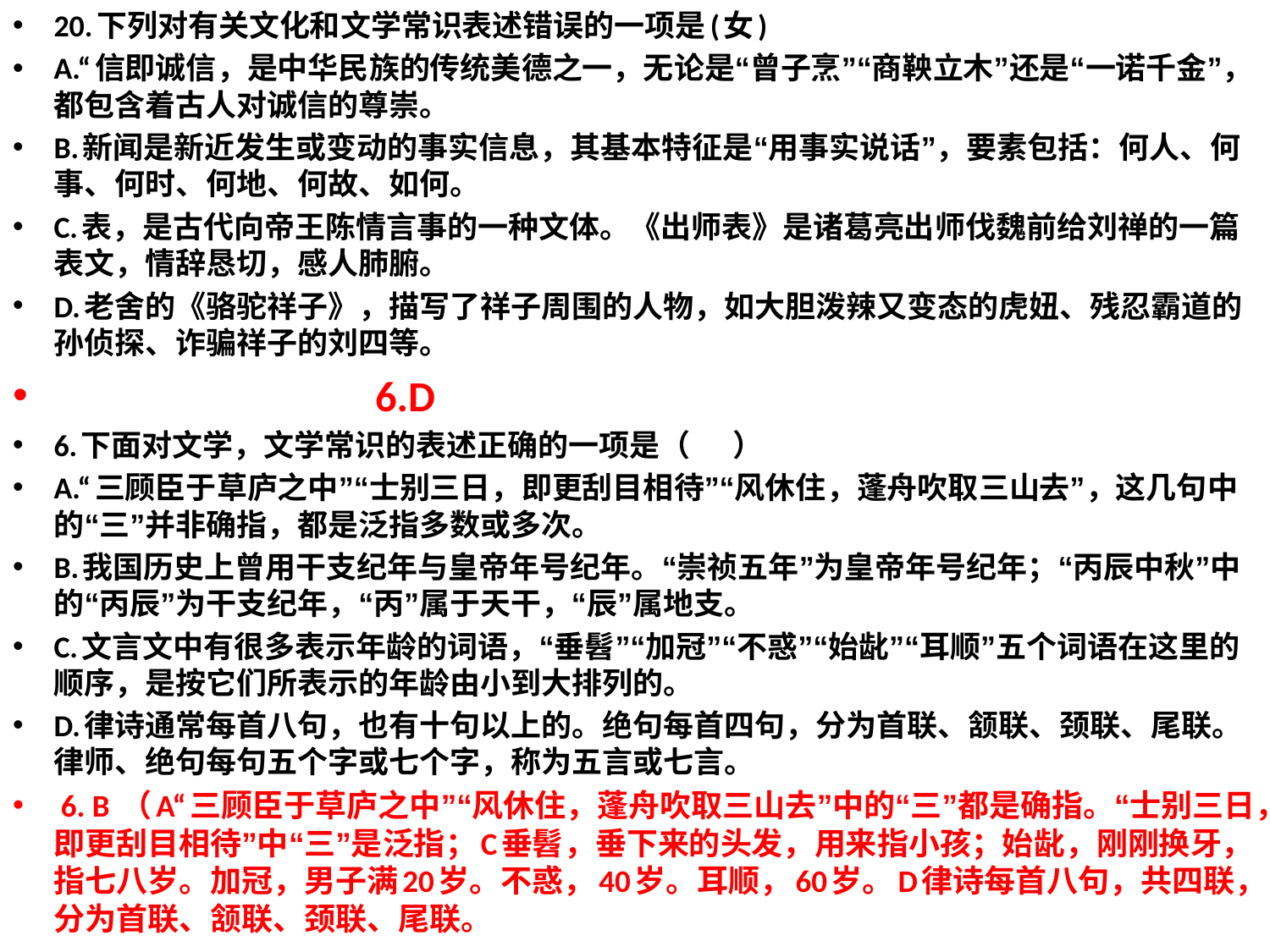

20.下列对有关文化和文学常识表述错误的一项是(女)
A.“信即诚信，是中华民族的传统美德之一，无论是“曾子烹”“商鞅立木”还是“一诺千金”，都包含着古人对诚信的尊崇。
B.新闻是新近发生或变动的事实信息，其基本特征是“用事实说话”，要素包括：何人、何事、何时、何地、何故、如何。
C.表，是古代向帝王陈情言事的一种文体。《出师表》是诸葛亮出师伐魏前给刘禅的一篇表文，情辞恳切，感人肺腑。
D.老舍的《骆驼祥子》，描写了祥子周围的人物，如大胆泼辣又变态的虎妞、残忍霸道的孙侦探、诈骗祥子的刘四等。
                                 6.D
6.下面对文学，文学常识的表述正确的一项是（     ）
A.“三顾臣于草庐之中”“士别三日，即更刮目相待”“风休住，蓬舟吹取三山去”，这几句中的“三”并非确指，都是泛指多数或多次。
B.我国历史上曾用干支纪年与皇帝年号纪年。“崇祯五年”为皇帝年号纪年；“丙辰中秋”中的“丙辰”为干支纪年，“丙”属于天干，“辰”属地支。
C.文言文中有很多表示年龄的词语，“垂髫”“加冠”“不惑”“始龀”“耳顺”五个词语在这里的顺序，是按它们所表示的年龄由小到大排列的。
D.律诗通常每首八句，也有十句以上的。绝句每首四句，分为首联、颔联、颈联、尾联。律师、绝句每句五个字或七个字，称为五言或七言。
 6. B （A“三顾臣于草庐之中”“风休住，蓬舟吹取三山去”中的“三”都是确指。“士别三日，即更刮目相待”中“三”是泛指；C垂髫，垂下来的头发，用来指小孩；始龀，刚刚换牙，指七八岁。加冠，男子满20岁。不惑，40岁。耳顺，60岁。D律诗每首八句，共四联，分为首联、颔联、颈联、尾联。
#